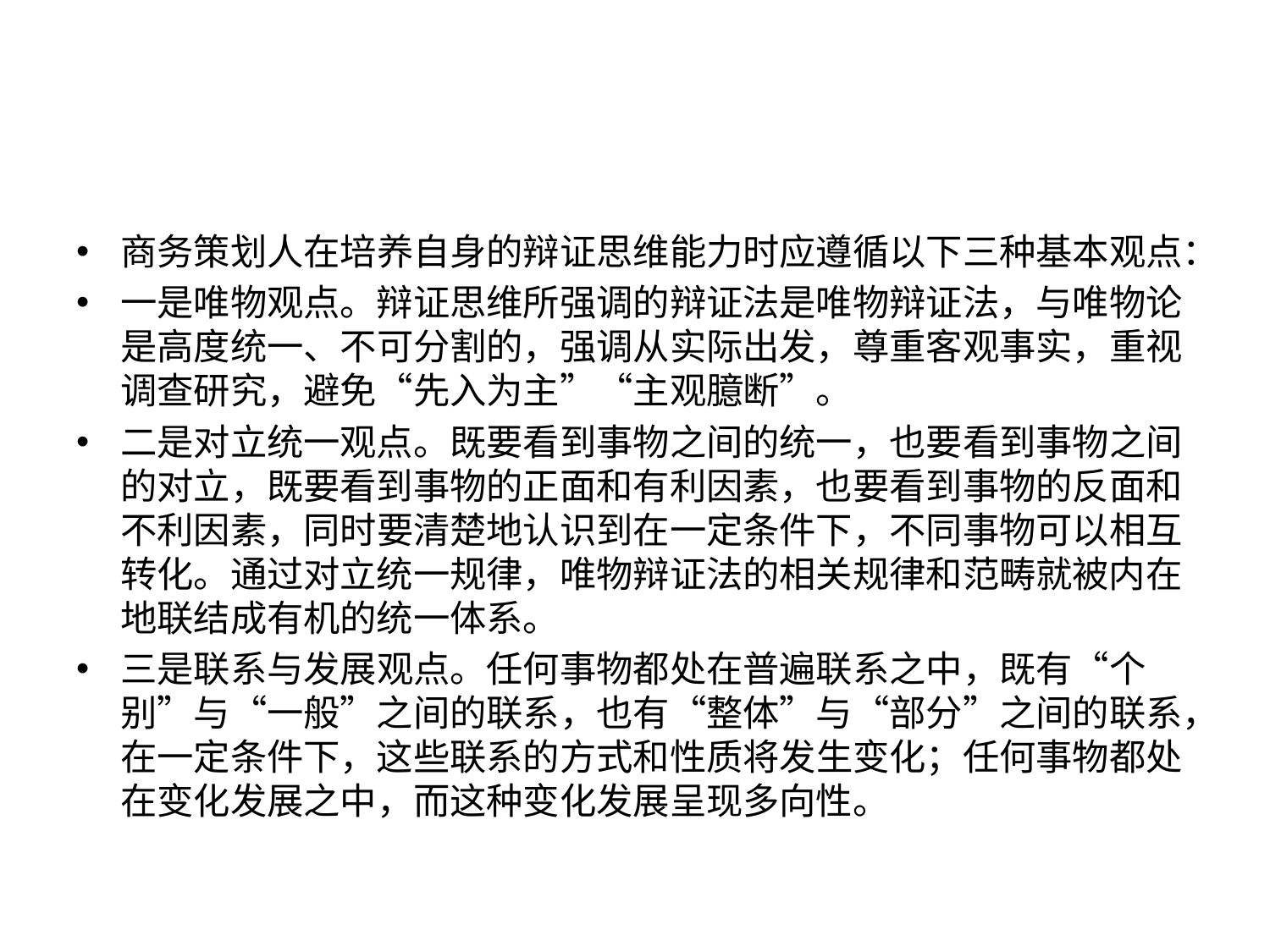

#
商务策划人在培养自身的辩证思维能力时应遵循以下三种基本观点：
一是唯物观点。辩证思维所强调的辩证法是唯物辩证法，与唯物论是高度统一、不可分割的，强调从实际出发，尊重客观事实，重视调查研究，避免“先入为主”“主观臆断”。
二是对立统一观点。既要看到事物之间的统一，也要看到事物之间的对立，既要看到事物的正面和有利因素，也要看到事物的反面和不利因素，同时要清楚地认识到在一定条件下，不同事物可以相互转化。通过对立统一规律，唯物辩证法的相关规律和范畴就被内在地联结成有机的统一体系。
三是联系与发展观点。任何事物都处在普遍联系之中，既有“个别”与“一般”之间的联系，也有“整体”与“部分”之间的联系，在一定条件下，这些联系的方式和性质将发生变化；任何事物都处在变化发展之中，而这种变化发展呈现多向性。